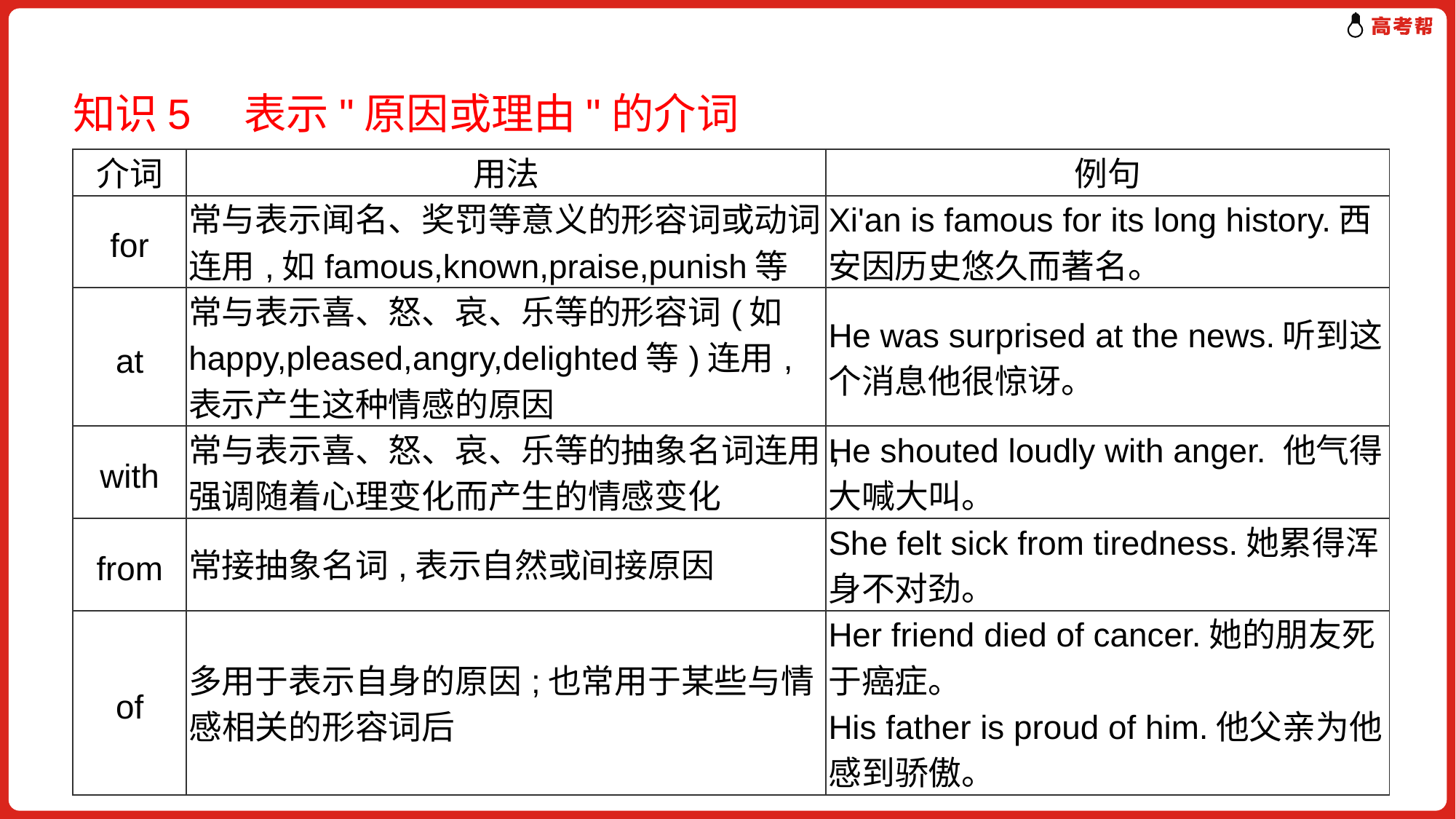

知识5　表示"原因或理由"的介词

| 介词 | 用法 | 例句 |
| --- | --- | --- |
| for | 常与表示闻名、奖罚等意义的形容词或动词连用,如famous,known,praise,punish等 | Xi'an is famous for its long history.西安因历史悠久而著名。 |
| at | 常与表示喜、怒、哀、乐等的形容词(如happy,pleased,angry,delighted等)连用,表示产生这种情感的原因 | He was surprised at the news.听到这个消息他很惊讶。 |
| with | 常与表示喜、怒、哀、乐等的抽象名词连用,强调随着心理变化而产生的情感变化 | He shouted loudly with anger. 他气得大喊大叫。 |
| from | 常接抽象名词,表示自然或间接原因 | She felt sick from tiredness.她累得浑身不对劲。 |
| of | 多用于表示自身的原因;也常用于某些与情感相关的形容词后 | Her friend died of cancer.她的朋友死于癌症。 His father is proud of him.他父亲为他感到骄傲。 |